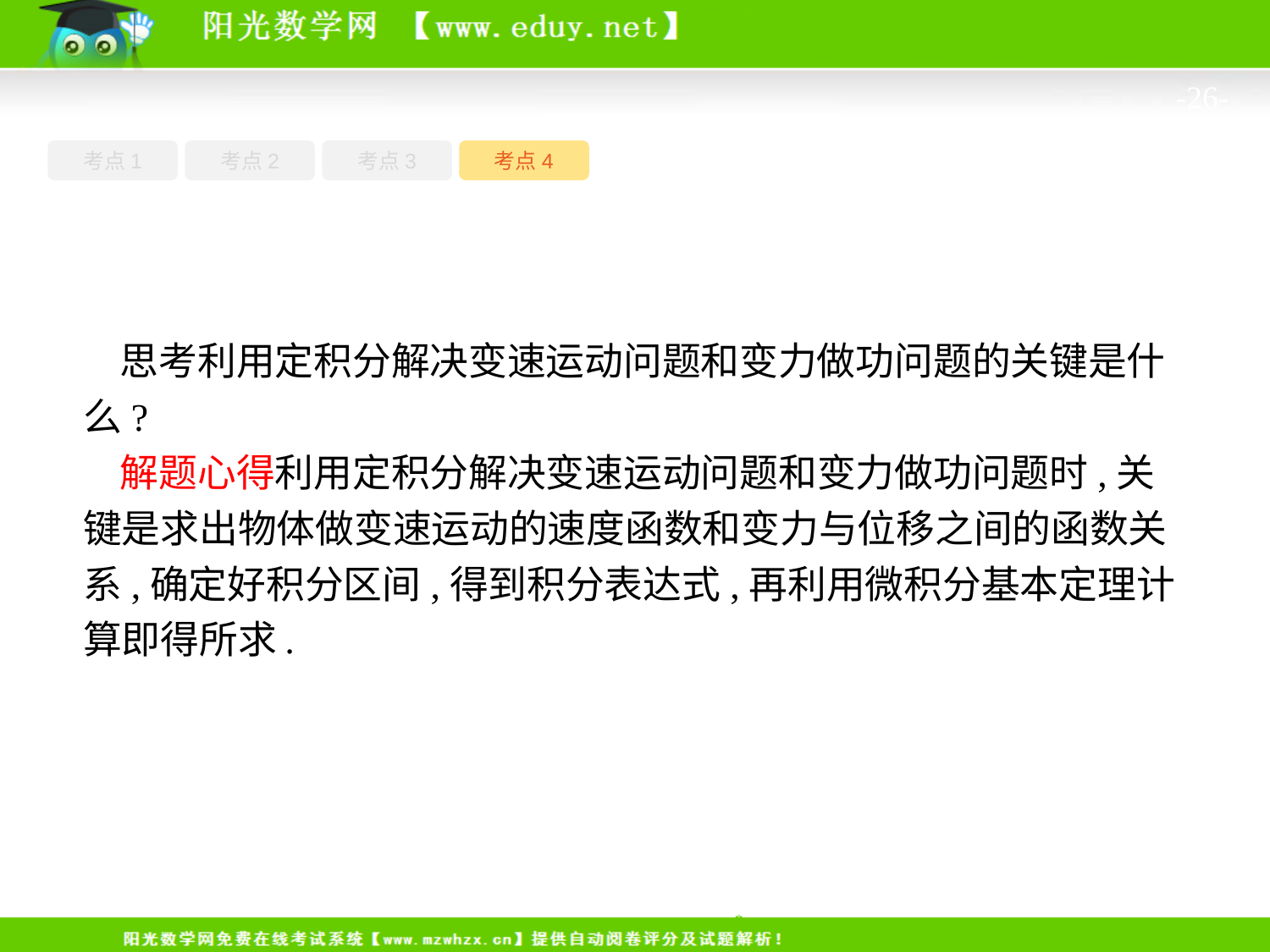

-26-
考点1
考点3
考点4
考点2
思考利用定积分解决变速运动问题和变力做功问题的关键是什么?
解题心得利用定积分解决变速运动问题和变力做功问题时,关键是求出物体做变速运动的速度函数和变力与位移之间的函数关系,确定好积分区间,得到积分表达式,再利用微积分基本定理计算即得所求.